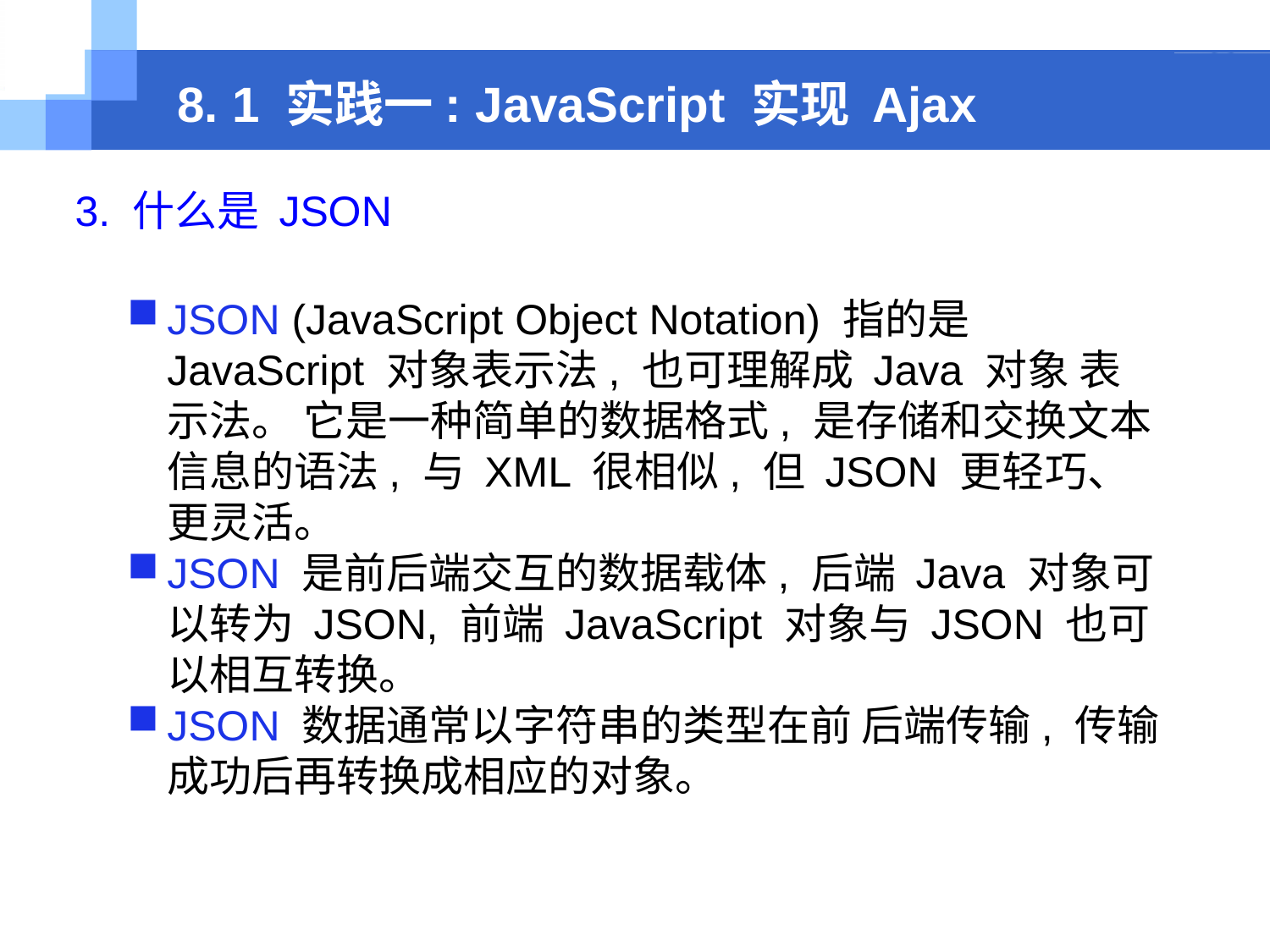

8. 1 实践一: JavaScript 实现 Ajax
3. 什么是 JSON
JSON (JavaScript Object Notation) 指的是JavaScript 对象表示法, 也可理解成 Java 对象 表示法。 它是一种简单的数据格式, 是存储和交换文本信息的语法, 与 XML 很相似, 但 JSON 更轻巧、 更灵活。
JSON 是前后端交互的数据载体, 后端 Java 对象可以转为 JSON, 前端 JavaScript 对象与 JSON 也可以相互转换。
JSON 数据通常以字符串的类型在前 后端传输, 传输成功后再转换成相应的对象。